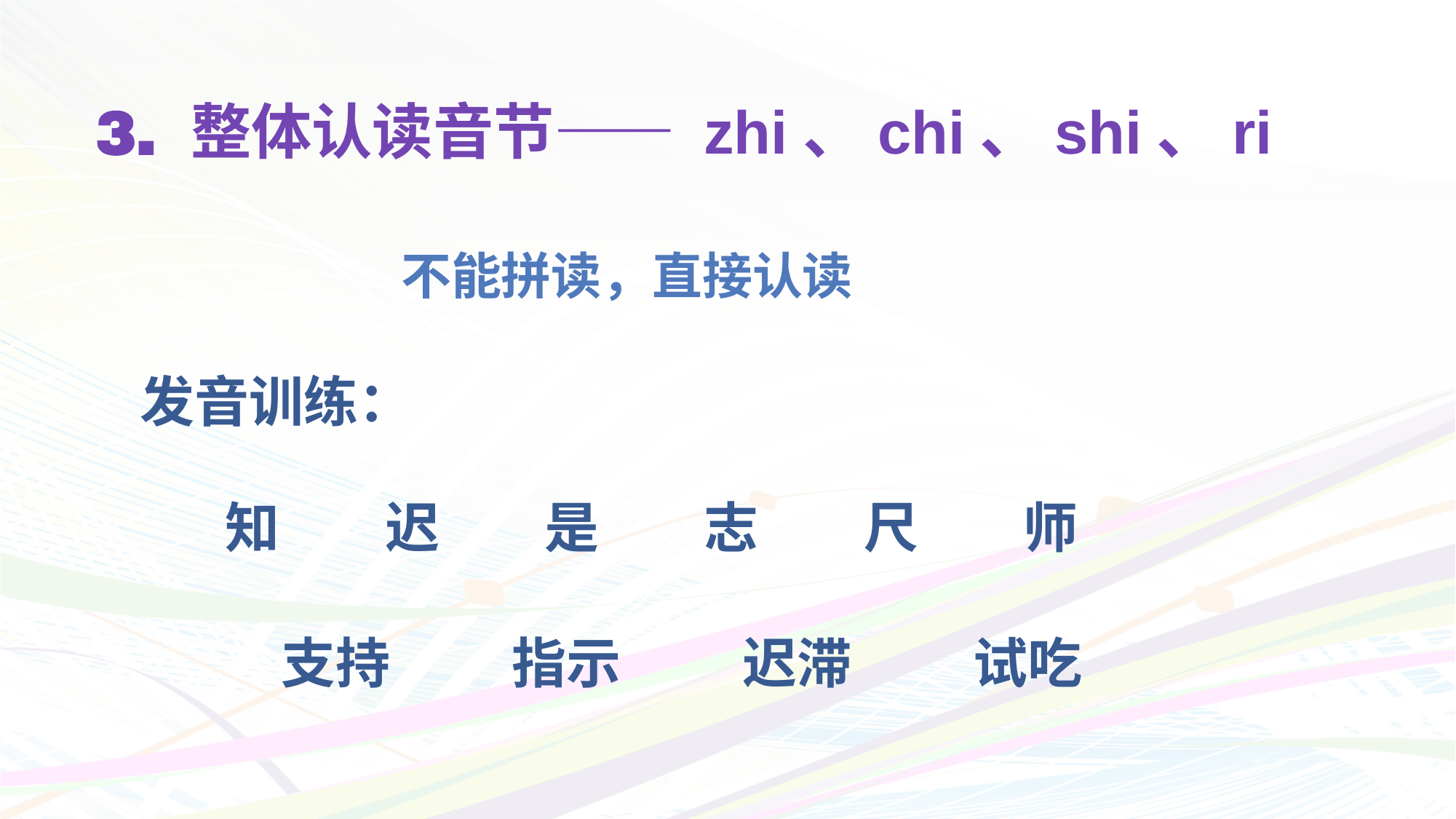

# 3. 整体认读音节—— zhi、chi、shi、ri
不能拼读，直接认读
发音训练：
师
尺
志
知
迟
是
迟滞
试吃
支持
指示